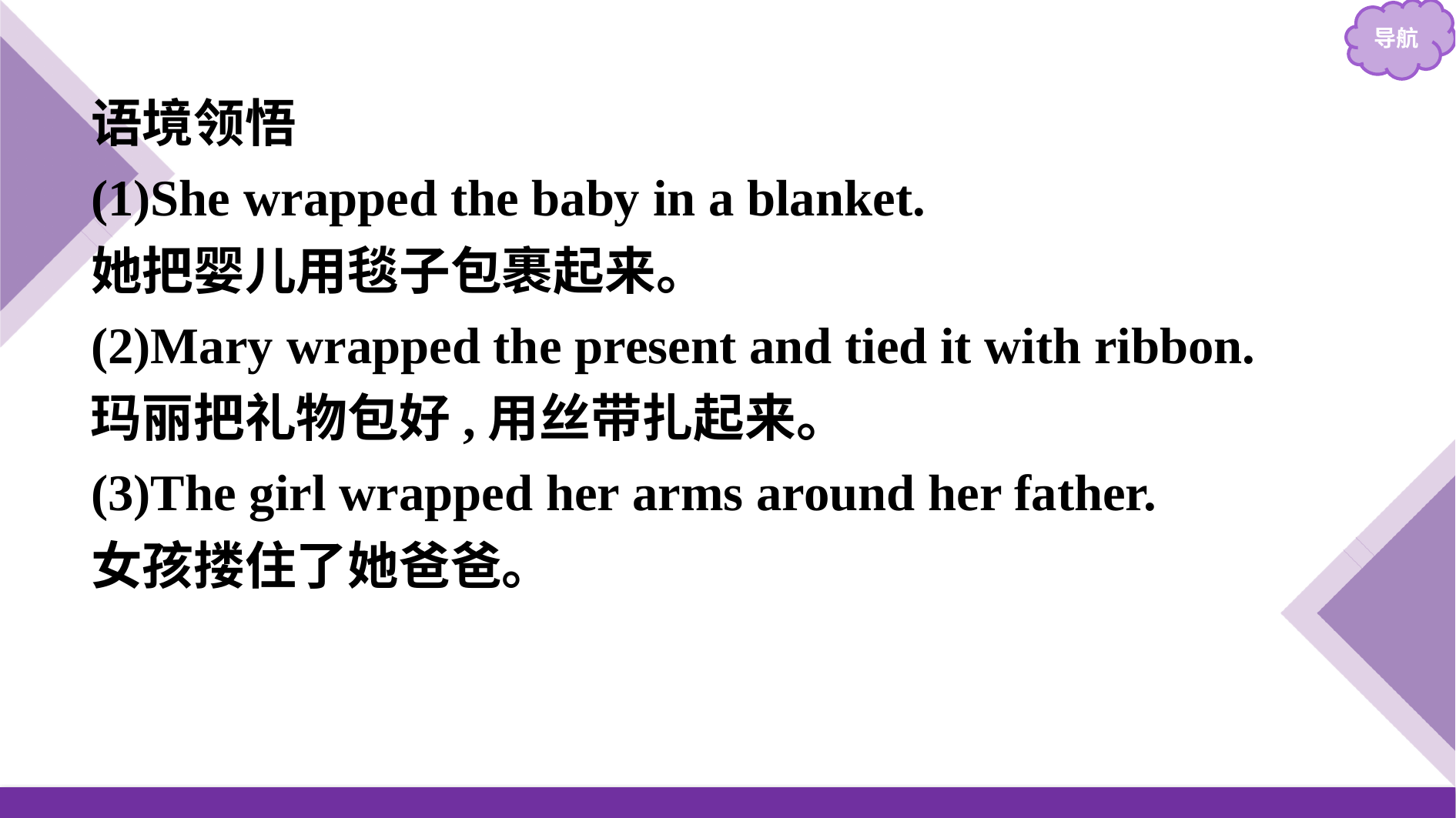

语境领悟
(1)She wrapped the baby in a blanket.
她把婴儿用毯子包裹起来。
(2)Mary wrapped the present and tied it with ribbon.
玛丽把礼物包好,用丝带扎起来。
(3)The girl wrapped her arms around her father.
女孩搂住了她爸爸。